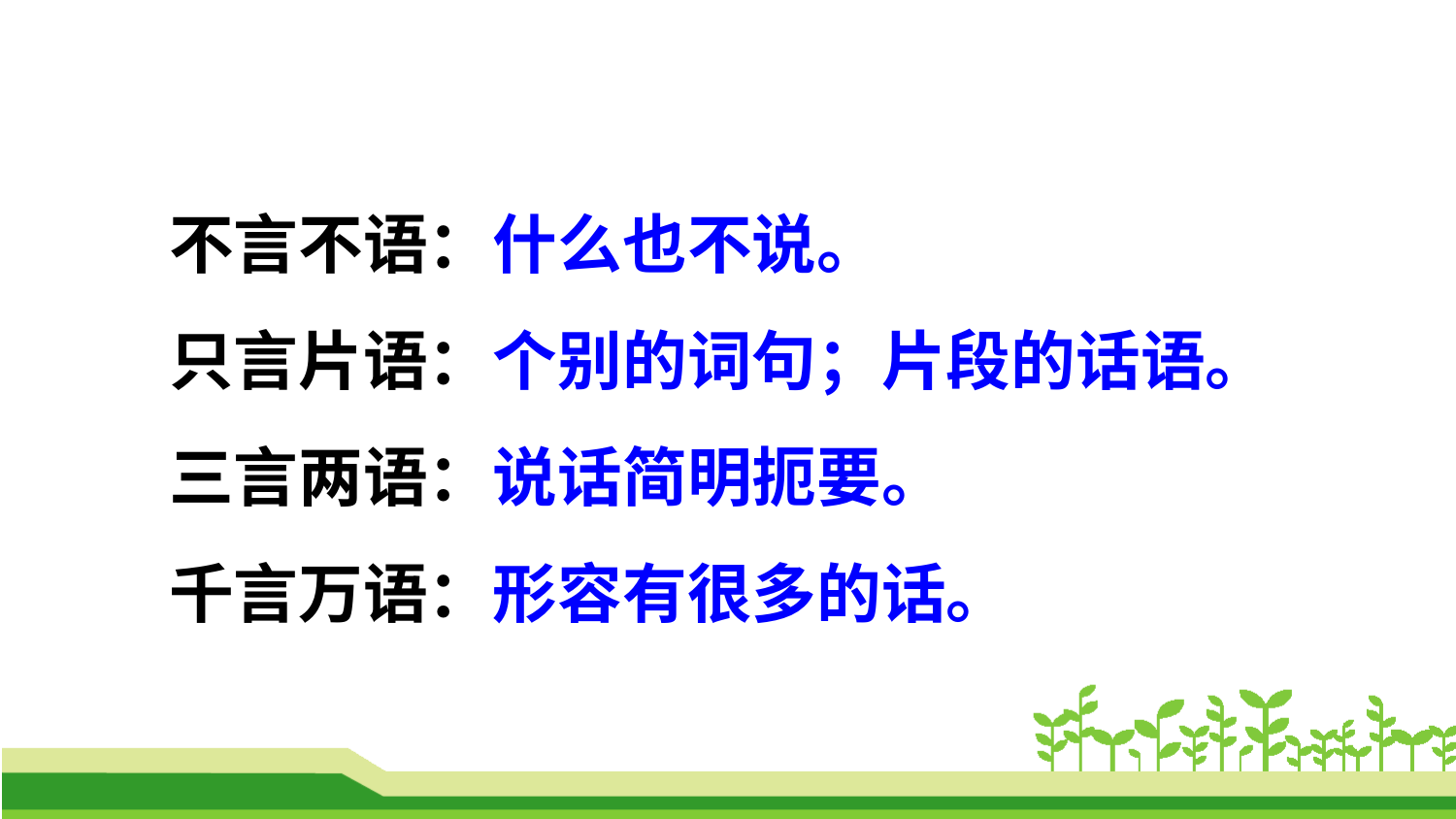

不言不语：什么也不说。
只言片语：个别的词句；片段的话语。
三言两语：说话简明扼要。
千言万语：形容有很多的话。